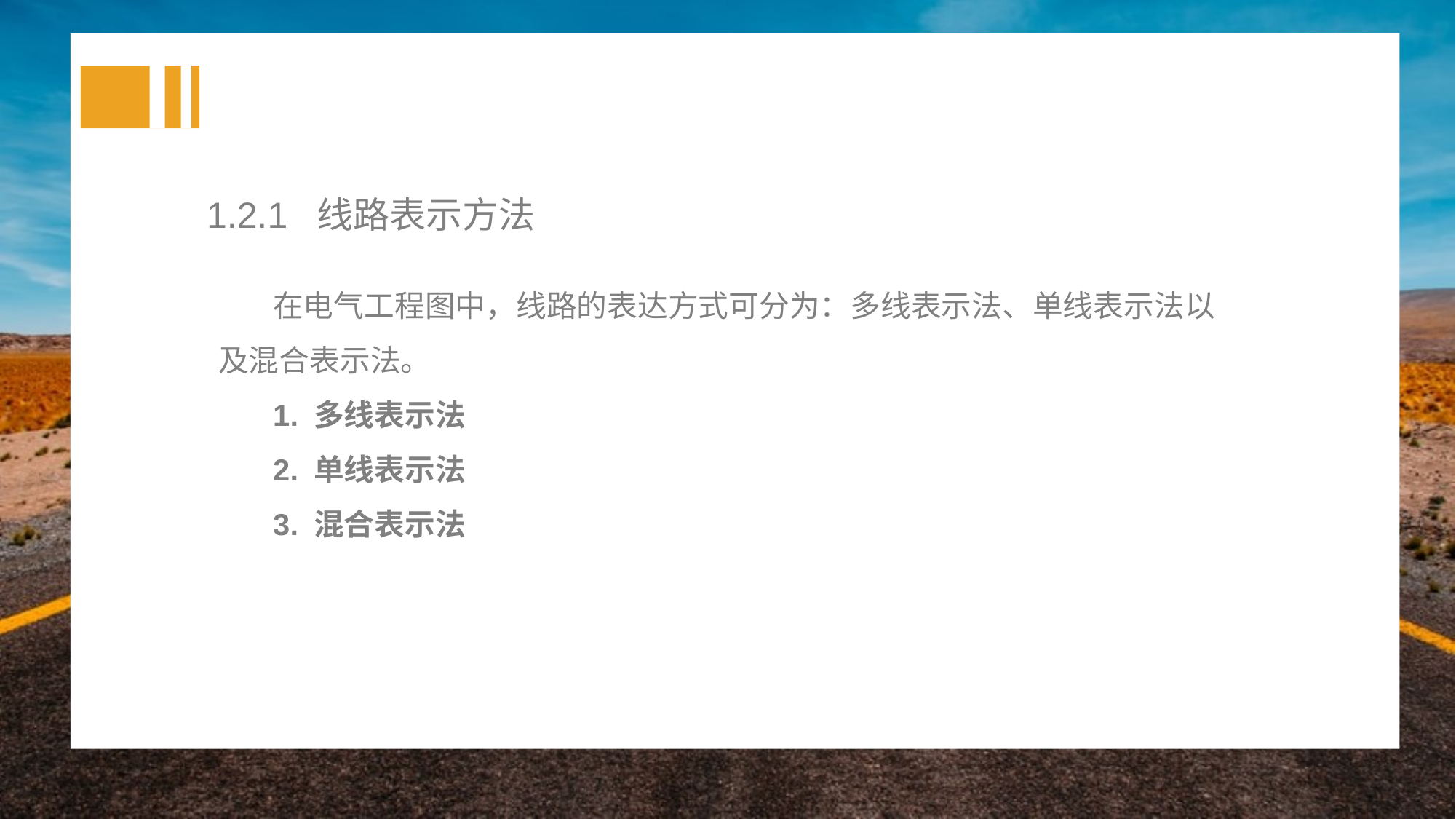

1.2.1  线路表示方法
在电气工程图中，线路的表达方式可分为：多线表示法、单线表示法以及混合表示法。
1. 多线表示法
2. 单线表示法
3. 混合表示法